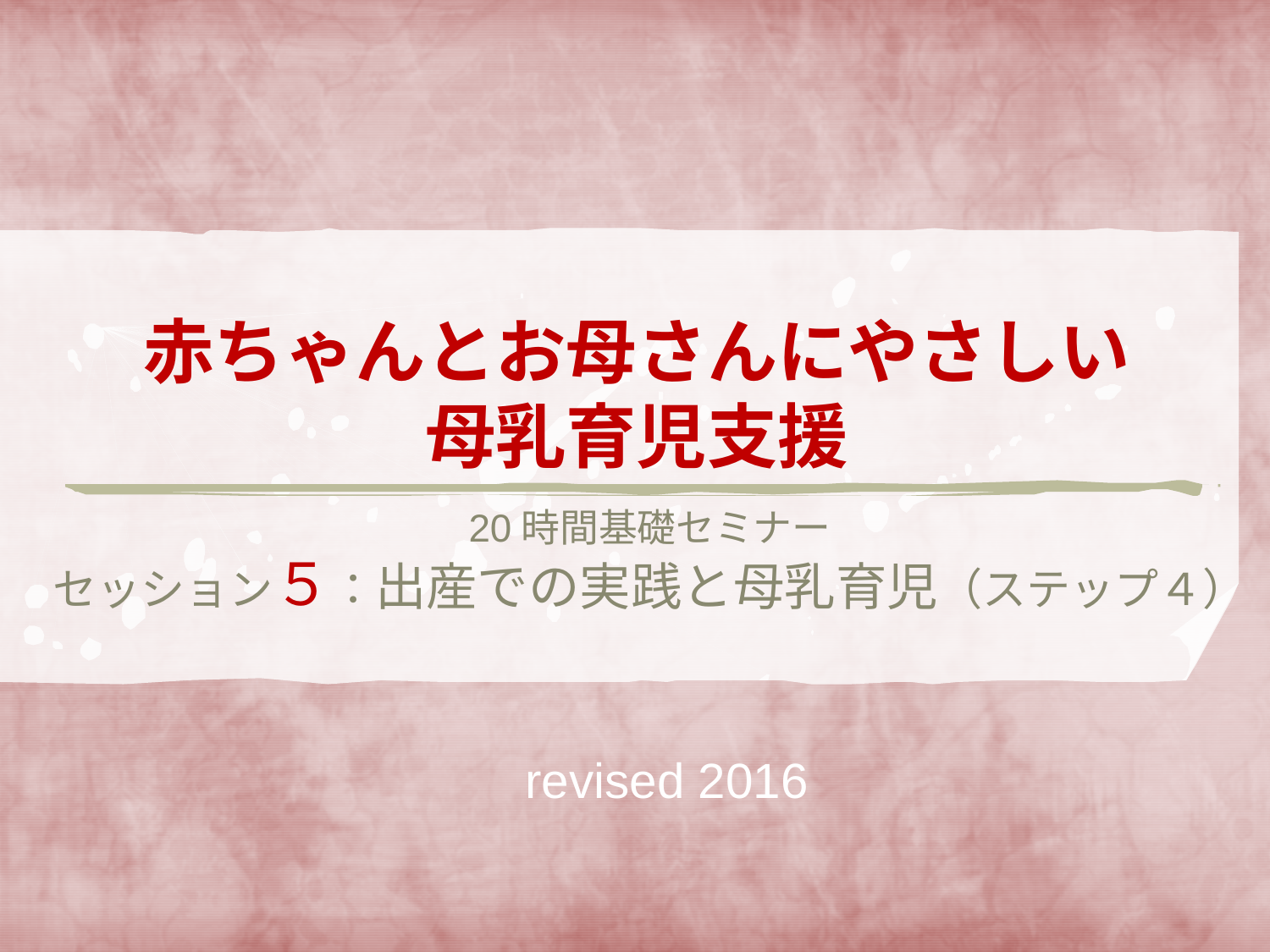

# 赤ちゃんとお母さんにやさしい 母乳育児支援
20時間基礎セミナー
セッション５：出産での実践と母乳育児（ステップ４）
revised 2016